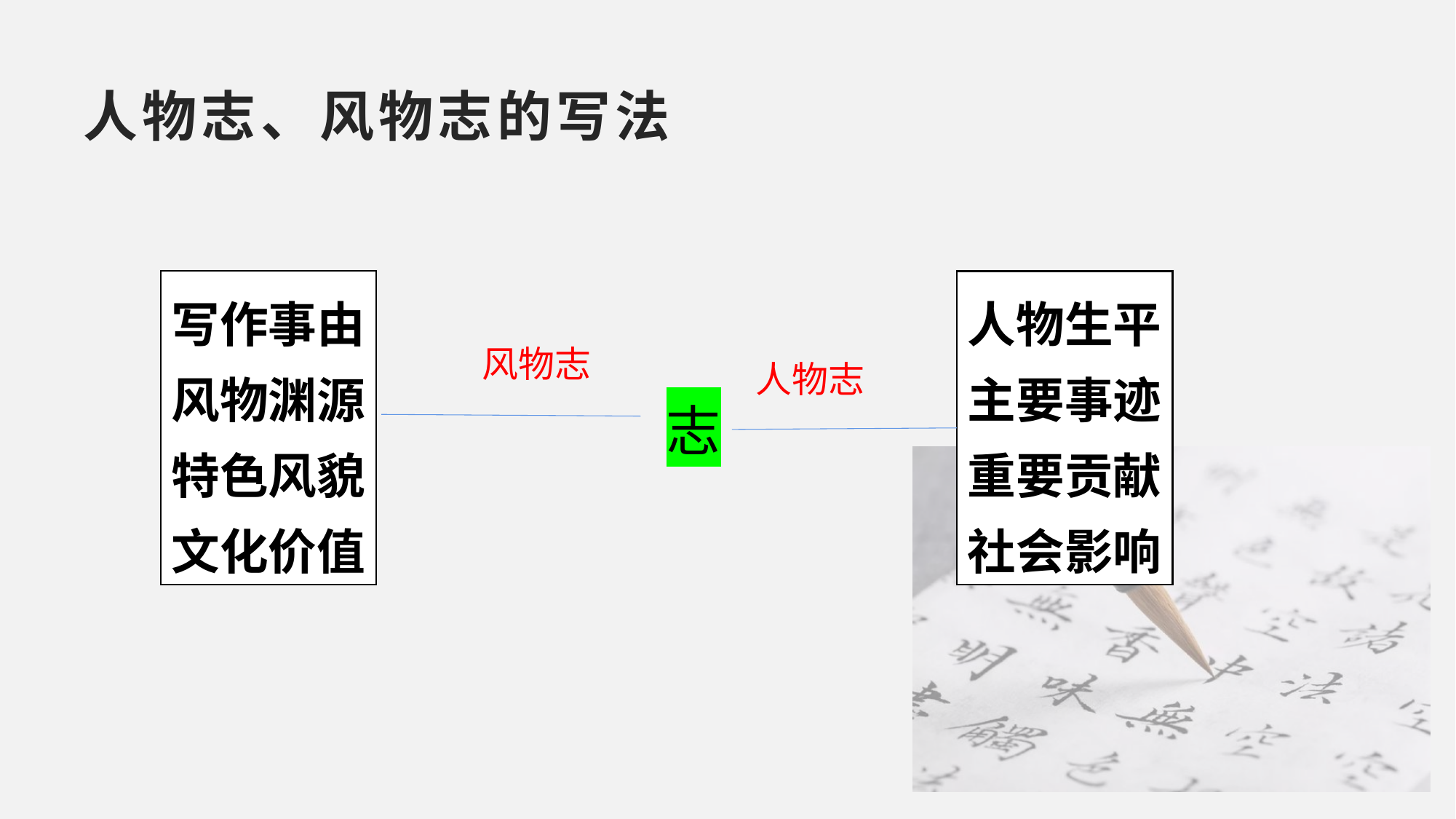

# 人物志、风物志的写法
写作事由
风物渊源
特色风貌
文化价值
人物生平
主要事迹
重要贡献
社会影响
风物志
人物志
志